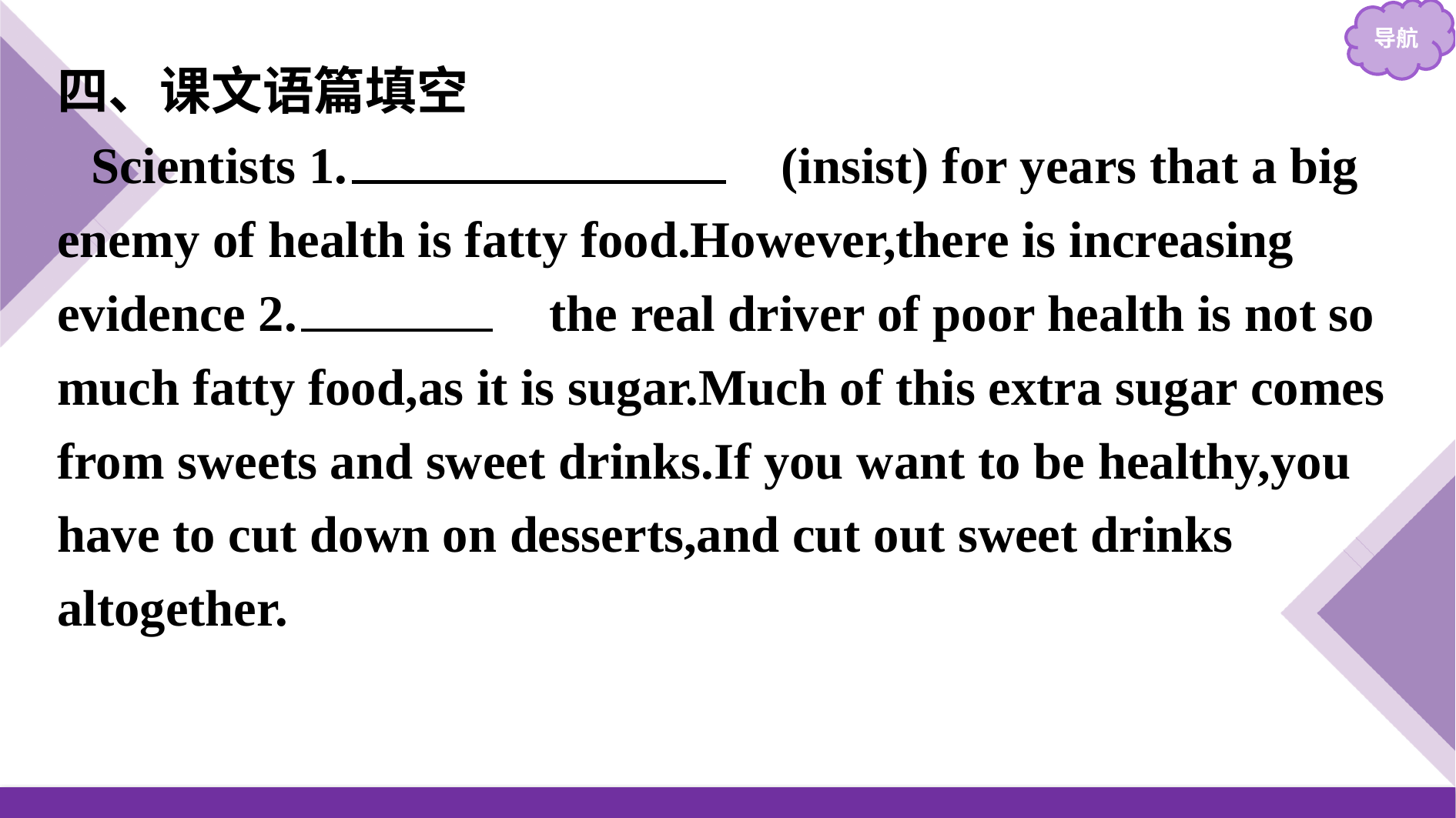

四、课文语篇填空
Scientists 1.　have insisted　(insist) for years that a big enemy of health is fatty food.However,there is increasing evidence 2.　that　 the real driver of poor health is not so much fatty food,as it is sugar.Much of this extra sugar comes from sweets and sweet drinks.If you want to be healthy,you have to cut down on desserts,and cut out sweet drinks altogether.